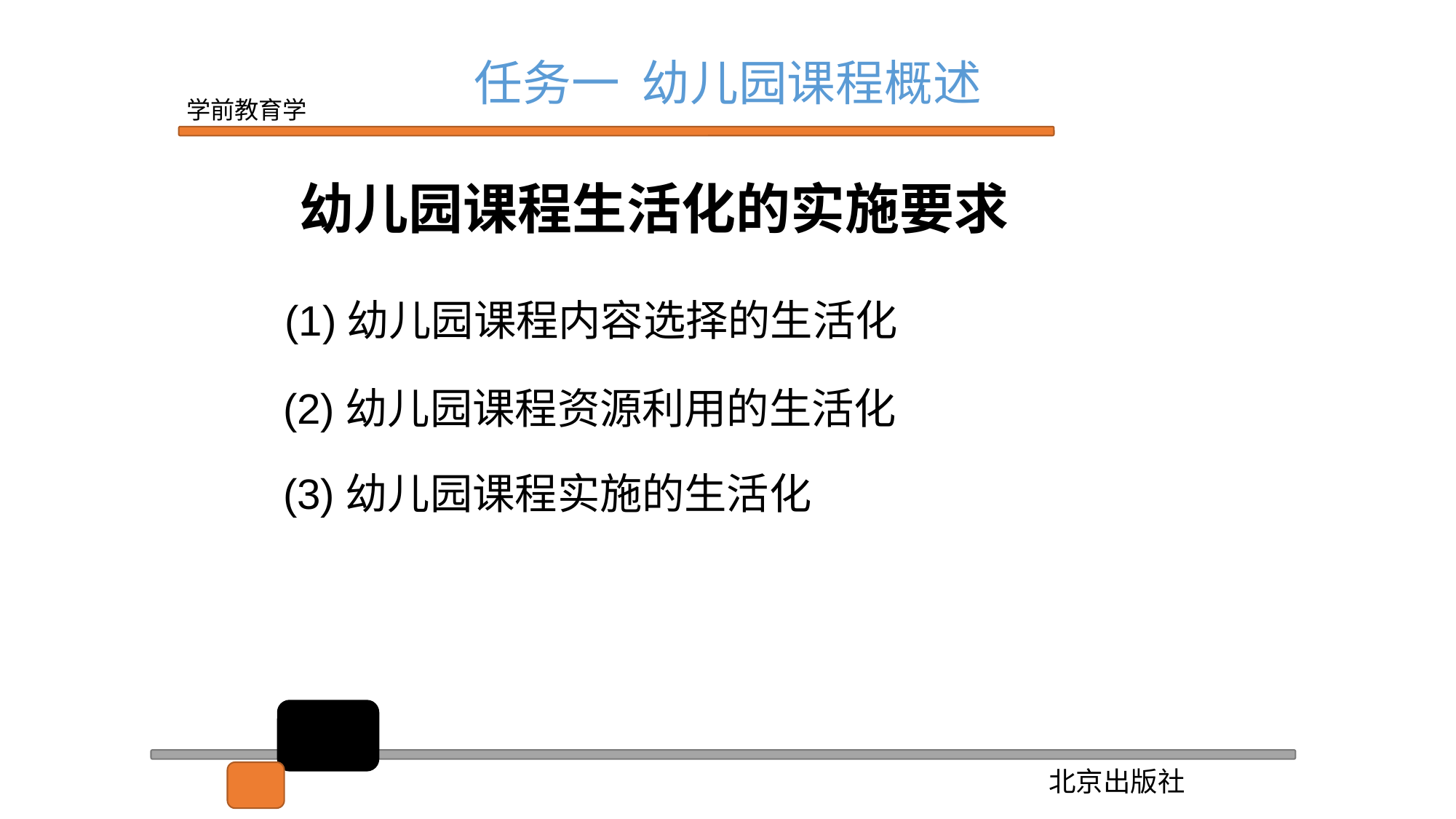

任务一  幼儿园课程概述
      幼儿园课程生活化的实施要求
     (1)幼儿园课程内容选择的生活化
      (2)幼儿园课程资源利用的生活化
      (3)幼儿园课程实施的生活化